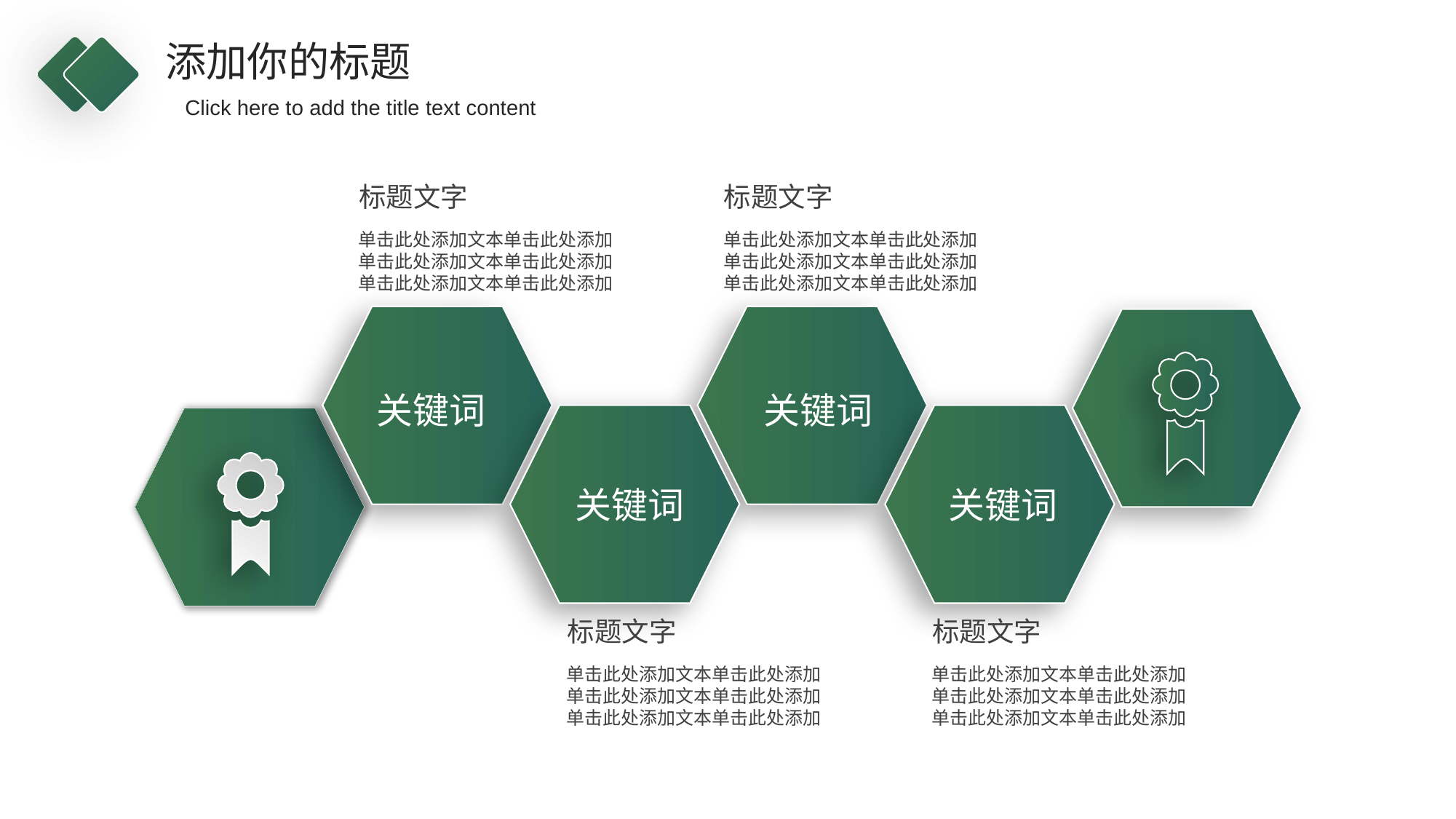

标题文字
单击此处添加文本单击此处添加
单击此处添加文本单击此处添加
单击此处添加文本单击此处添加
标题文字
单击此处添加文本单击此处添加
单击此处添加文本单击此处添加
单击此处添加文本单击此处添加

关键词
关键词

关键词
关键词
标题文字
单击此处添加文本单击此处添加
单击此处添加文本单击此处添加
单击此处添加文本单击此处添加
标题文字
单击此处添加文本单击此处添加
单击此处添加文本单击此处添加
单击此处添加文本单击此处添加